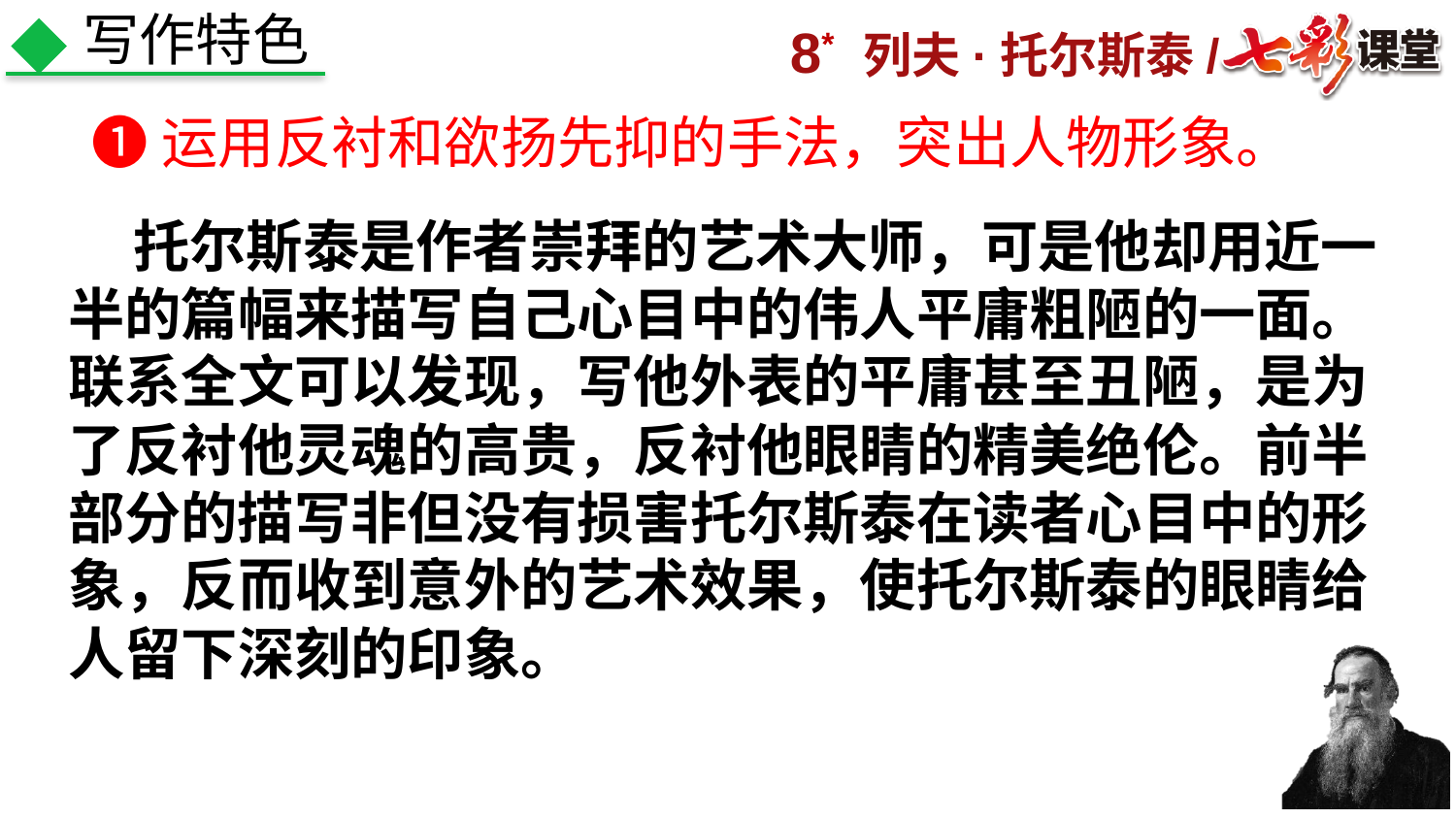

写作特色

❶运用反衬和欲扬先抑的手法，突出人物形象。
    托尔斯泰是作者崇拜的艺术大师，可是他却用近一半的篇幅来描写自己心目中的伟人平庸粗陋的一面。联系全文可以发现，写他外表的平庸甚至丑陋，是为了反衬他灵魂的高贵，反衬他眼睛的精美绝伦。前半部分的描写非但没有损害托尔斯泰在读者心目中的形象，反而收到意外的艺术效果，使托尔斯泰的眼睛给人留下深刻的印象。